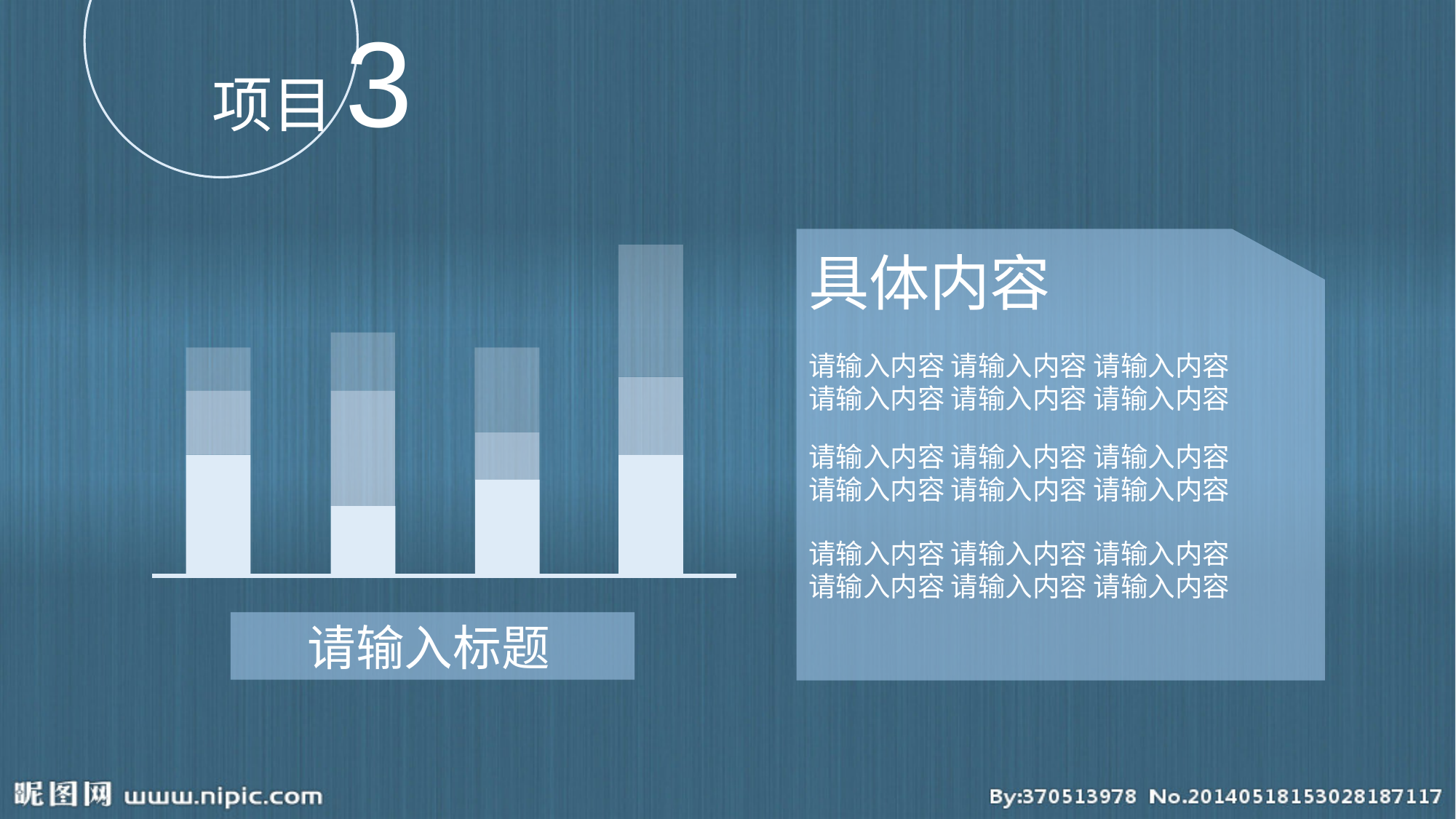

项目 3

具体内容

请输入内容 请输入内容 请输入内容
请输入内容 请输入内容 请输入内容

请输入内容 请输入内容 请输入内容
请输入内容 请输入内容 请输入内容

请输入内容 请输入内容 请输入内容
请输入内容 请输入内容 请输入内容
请输入标题